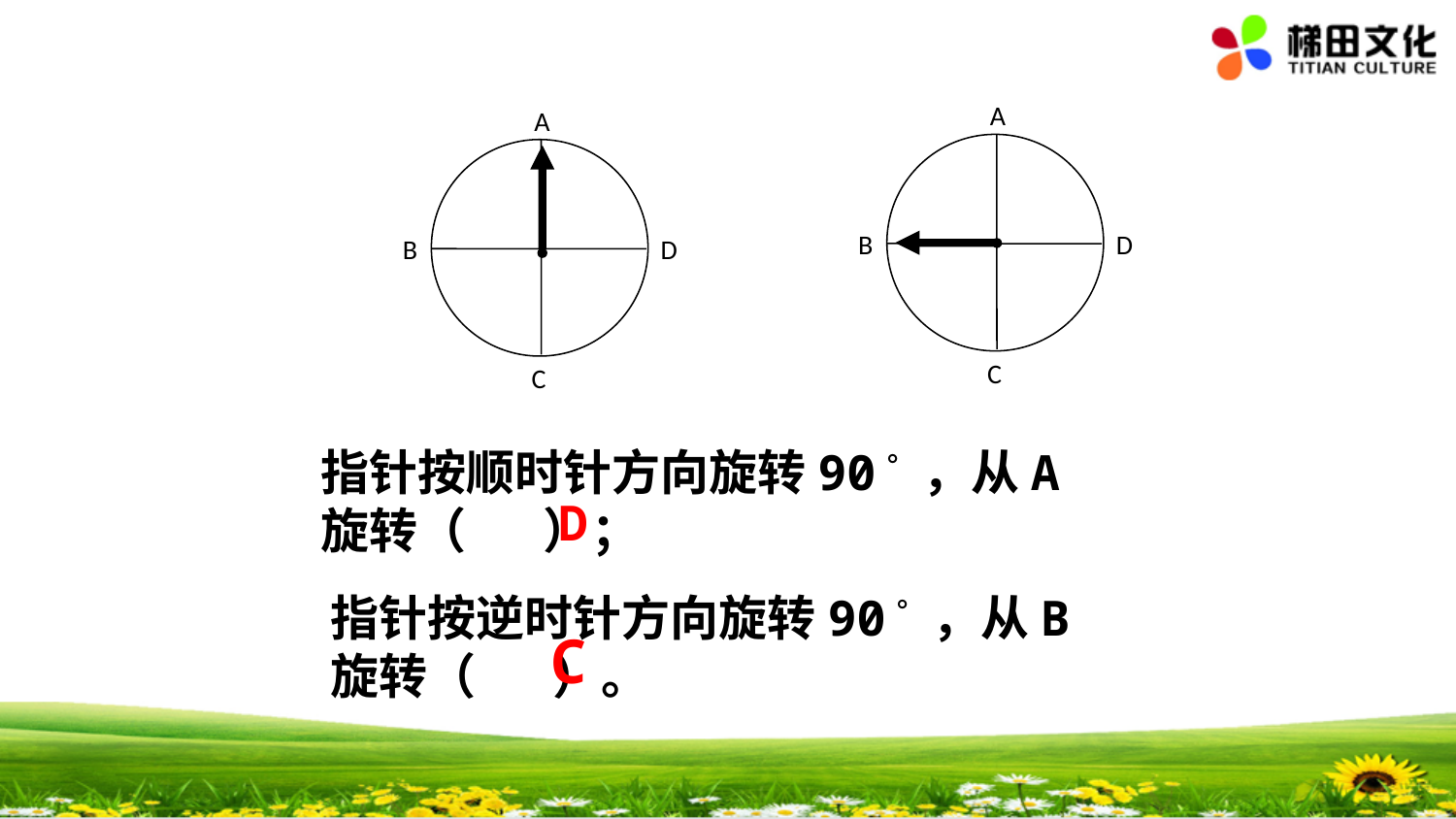

A

B
D

C

A

B
D

C

指针按顺时针方向旋转90。 ，从A
旋转（       ）；
D
指针按逆时针方向旋转90。 ，从B
旋转（       ）。
C